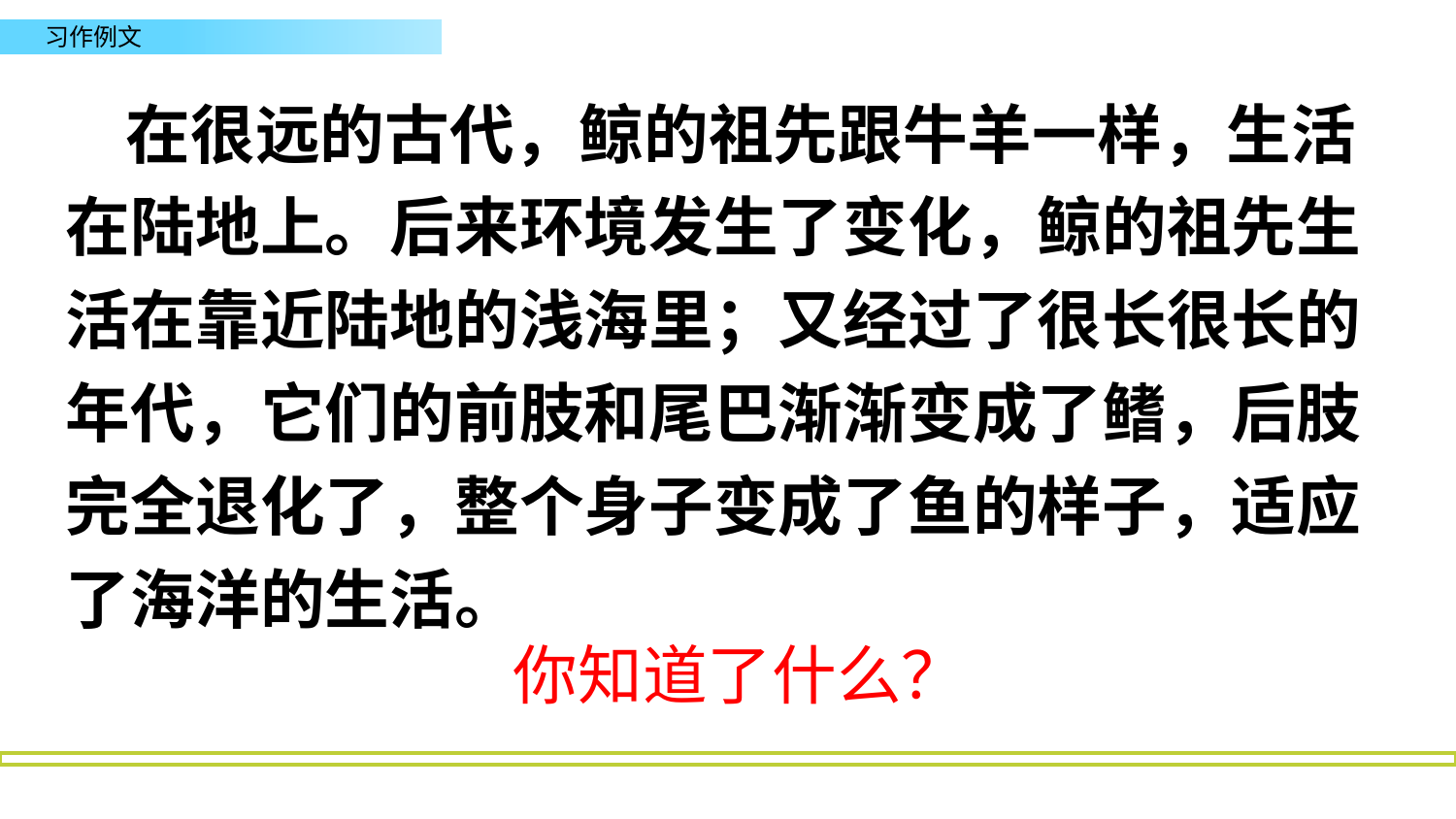

在很远的古代，鲸的祖先跟牛羊一样，生活在陆地上。后来环境发生了变化，鲸的祖先生活在靠近陆地的浅海里；又经过了很长很长的年代，它们的前肢和尾巴渐渐变成了鳍，后肢完全退化了，整个身子变成了鱼的样子，适应了海洋的生活。
你知道了什么？